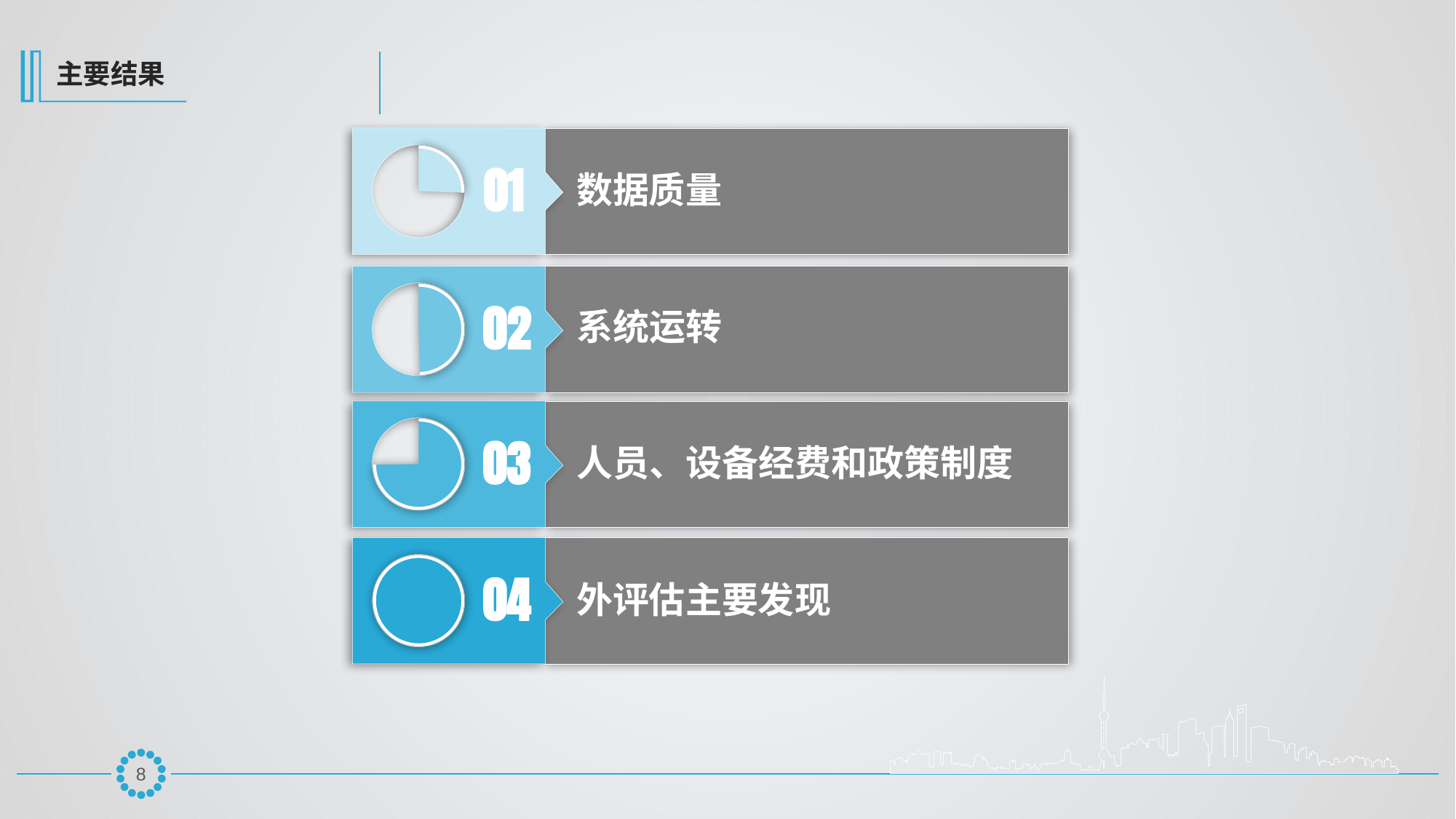

主要结果

01
数据质量

02
系统运转

03
人员、设备经费和政策制度

04
外评估主要发现
8